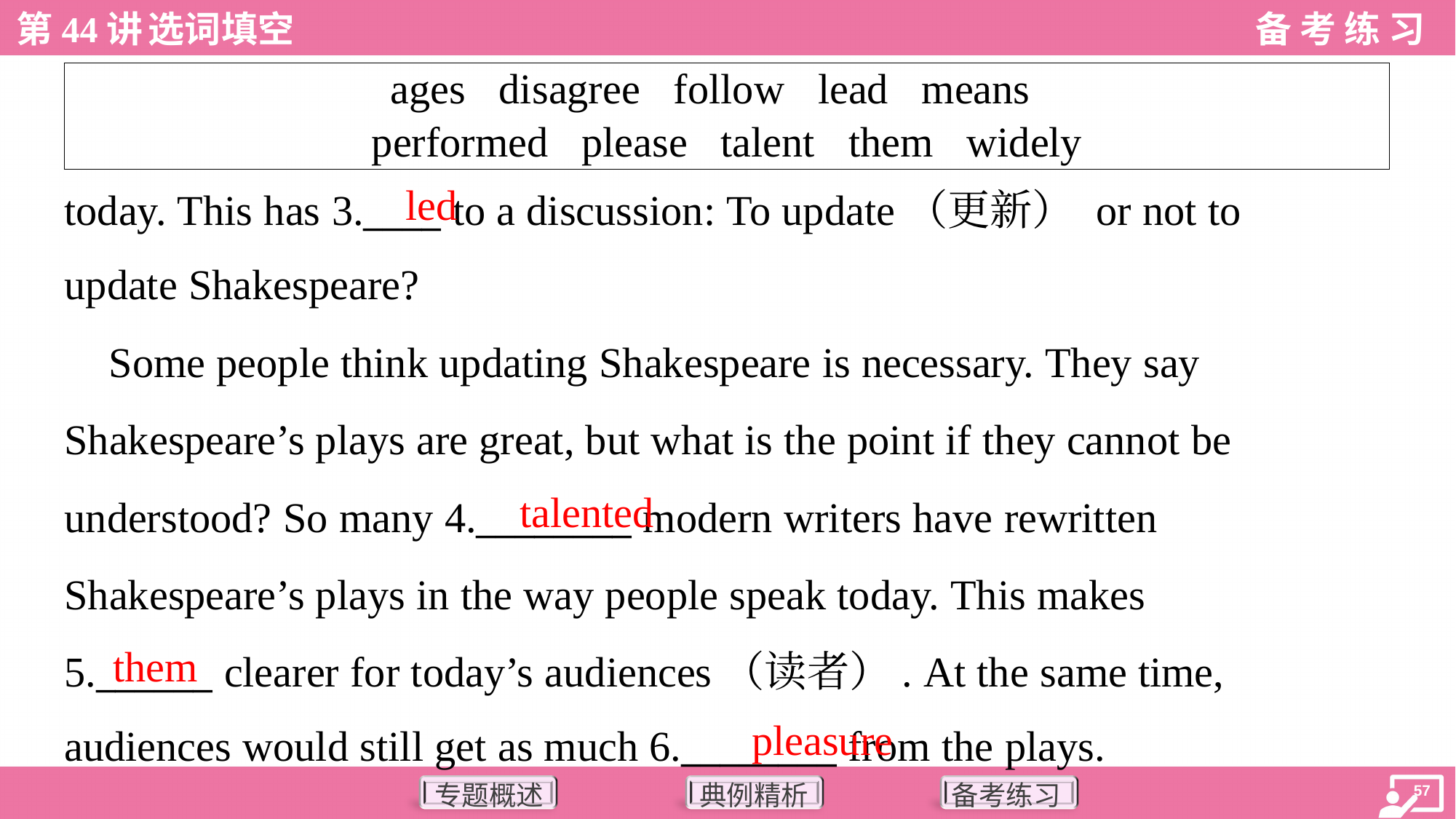

| ages disagree follow lead means performed please talent them widely |
| --- |
led
today. This has 3.____ to a discussion: To update（更新） or not to
update Shakespeare?
    Some people think updating Shakespeare is necessary. They say
Shakespeare’s plays are great, but what is the point if they cannot be
understood? So many 4.________ modern writers have rewritten
Shakespeare’s plays in the way people speak today. This makes
5.______ clearer for today’s audiences（读者）. At the same time,
audiences would still get as much 6.________ from the plays.
talented
them
pleasure